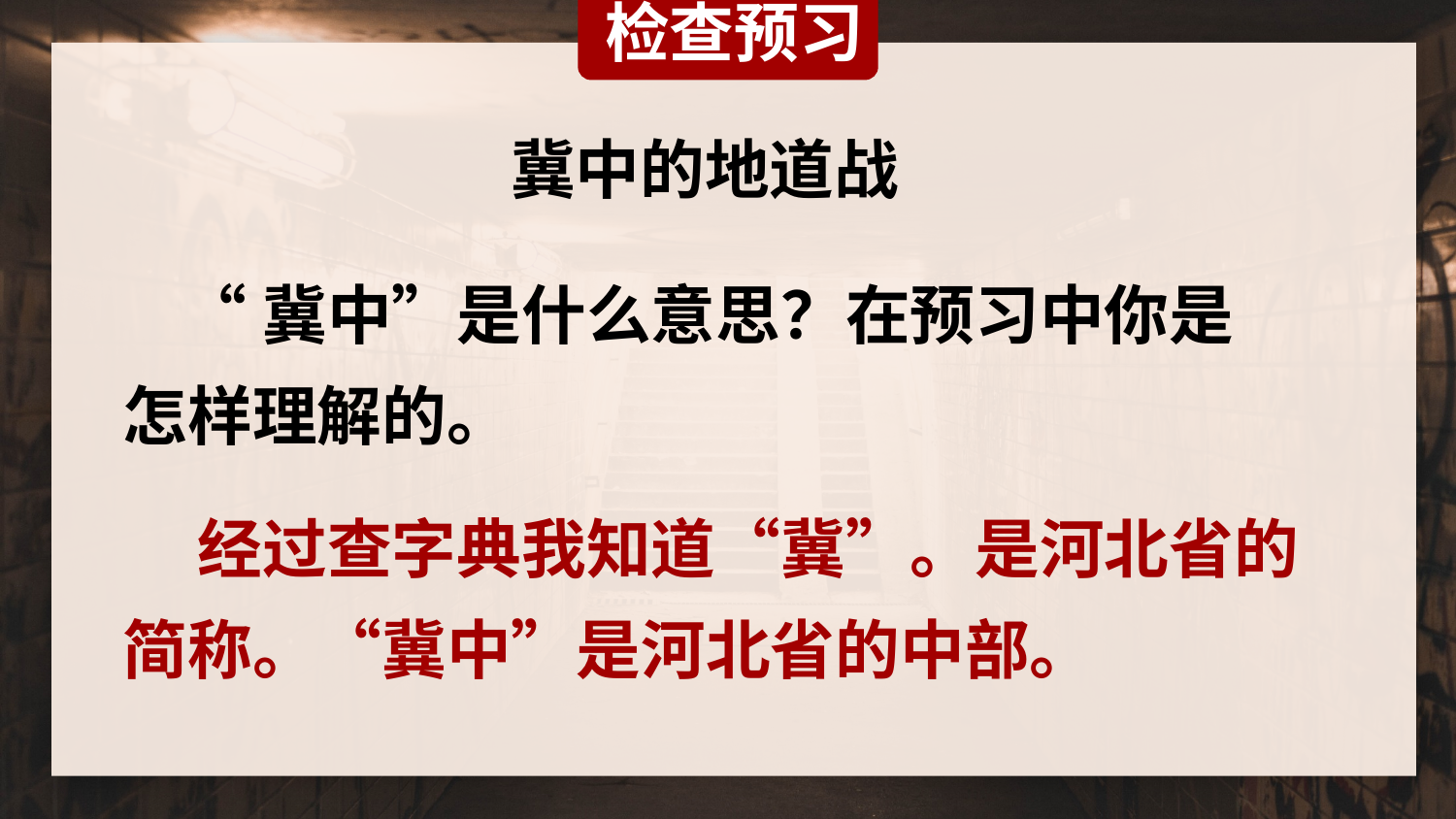

检查预习
冀中的地道战
    “冀中”是什么意思？在预习中你是怎样理解的。
    经过查字典我知道“冀”。是河北省的简称。“冀中”是河北省的中部。